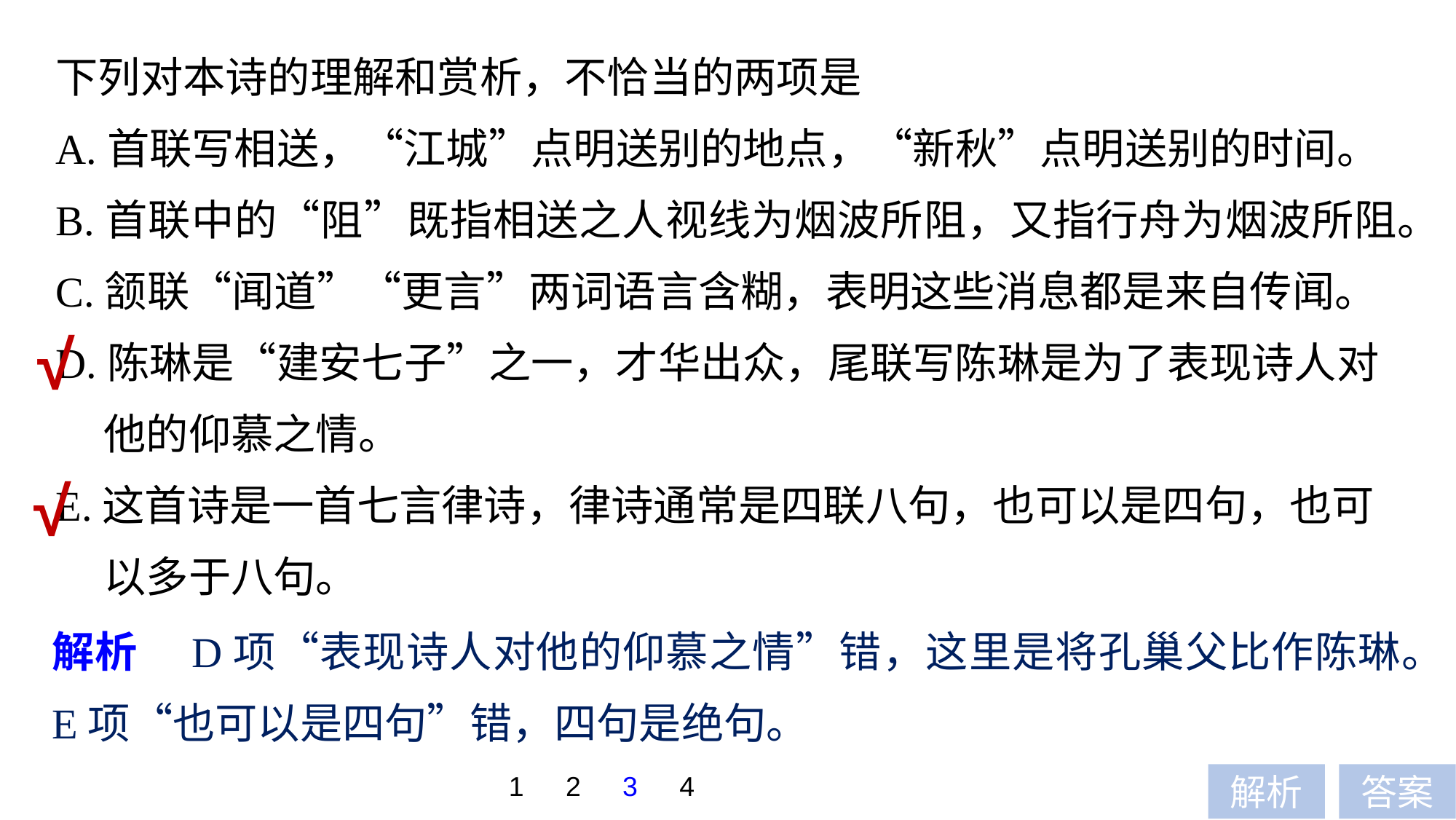

下列对本诗的理解和赏析，不恰当的两项是
A.首联写相送，“江城”点明送别的地点，“新秋”点明送别的时间。
B.首联中的“阻”既指相送之人视线为烟波所阻，又指行舟为烟波所阻。
C.颔联“闻道”“更言”两词语言含糊，表明这些消息都是来自传闻。
D.陈琳是“建安七子”之一，才华出众，尾联写陈琳是为了表现诗人对
    他的仰慕之情。
E.这首诗是一首七言律诗，律诗通常是四联八句，也可以是四句，也可
    以多于八句。
√
√
解析　D项“表现诗人对他的仰慕之情”错，这里是将孔巢父比作陈琳。
E项“也可以是四句”错，四句是绝句。
1
2
3
4
解析
答案